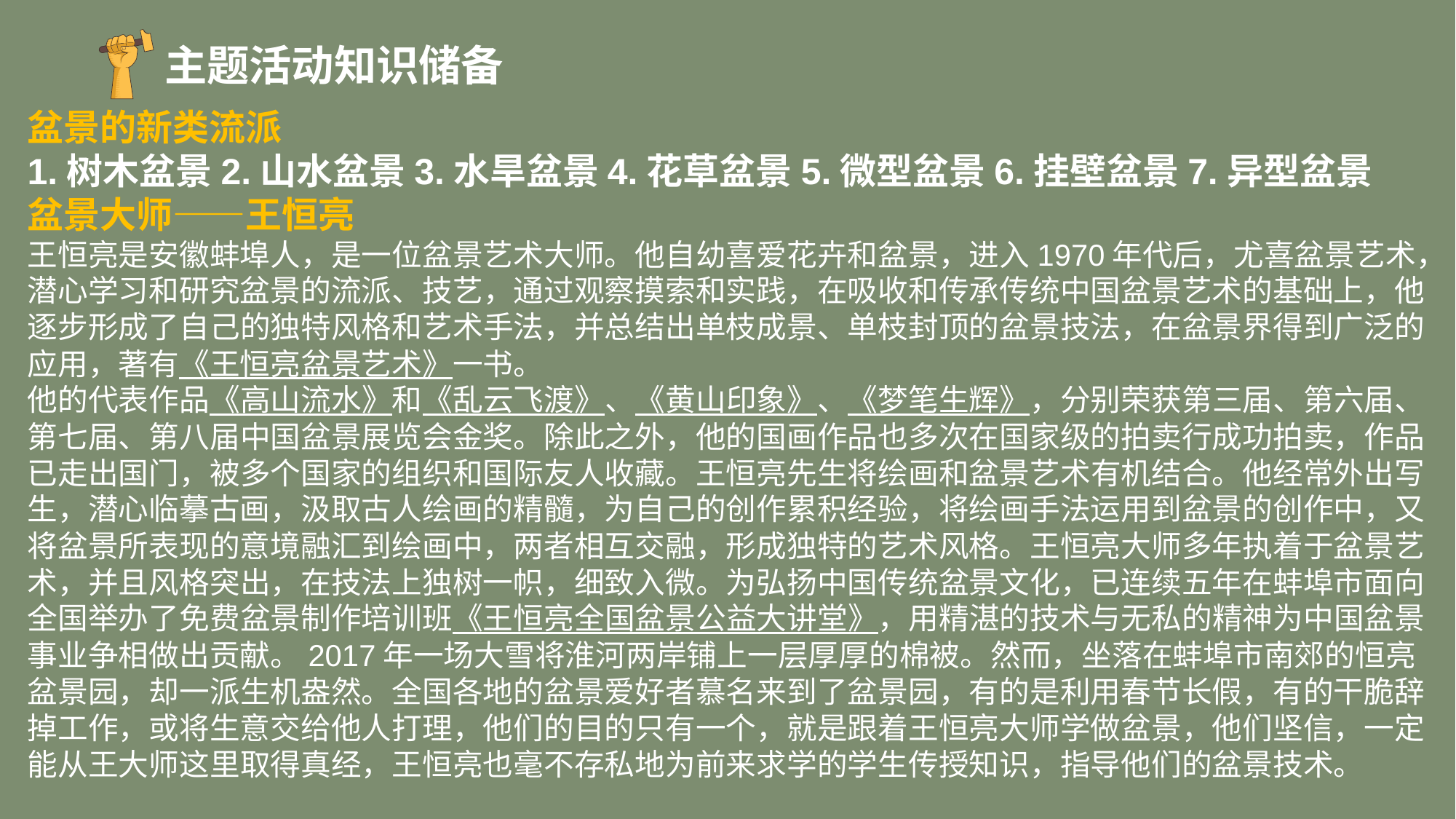

主题活动知识储备

盆景的新类流派
1.树木盆景2.山水盆景3.水旱盆景4.花草盆景5.微型盆景6.挂壁盆景7.异型盆景
盆景大师——王恒亮
王恒亮是安徽蚌埠人，是一位盆景艺术大师。他自幼喜爱花卉和盆景，进入1970年代后，尤喜盆景艺术，潜心学习和研究盆景的流派、技艺，通过观察摸索和实践，在吸收和传承传统中国盆景艺术的基础上，他逐步形成了自己的独特风格和艺术手法，并总结出单枝成景、单枝封顶的盆景技法，在盆景界得到广泛的应用，著有《王恒亮盆景艺术》一书。
他的代表作品《高山流水》和《乱云飞渡》、《黄山印象》、《梦笔生辉》，分别荣获第三届、第六届、第七届、第八届中国盆景展览会金奖。除此之外，他的国画作品也多次在国家级的拍卖行成功拍卖，作品已走出国门，被多个国家的组织和国际友人收藏。王恒亮先生将绘画和盆景艺术有机结合。他经常外出写生，潜心临摹古画，汲取古人绘画的精髓，为自己的创作累积经验，将绘画手法运用到盆景的创作中，又将盆景所表现的意境融汇到绘画中，两者相互交融，形成独特的艺术风格。王恒亮大师多年执着于盆景艺术，并且风格突出，在技法上独树一帜，细致入微。为弘扬中国传统盆景文化，已连续五年在蚌埠市面向全国举办了免费盆景制作培训班《王恒亮全国盆景公益大讲堂》，用精湛的技术与无私的精神为中国盆景事业争相做出贡献。2017年一场大雪将淮河两岸铺上一层厚厚的棉被。然而，坐落在蚌埠市南郊的恒亮盆景园，却一派生机盎然。全国各地的盆景爱好者慕名来到了盆景园，有的是利用春节长假，有的干脆辞掉工作，或将生意交给他人打理，他们的目的只有一个，就是跟着王恒亮大师学做盆景，他们坚信，一定能从王大师这里取得真经，王恒亮也毫不存私地为前来求学的学生传授知识，指导他们的盆景技术。